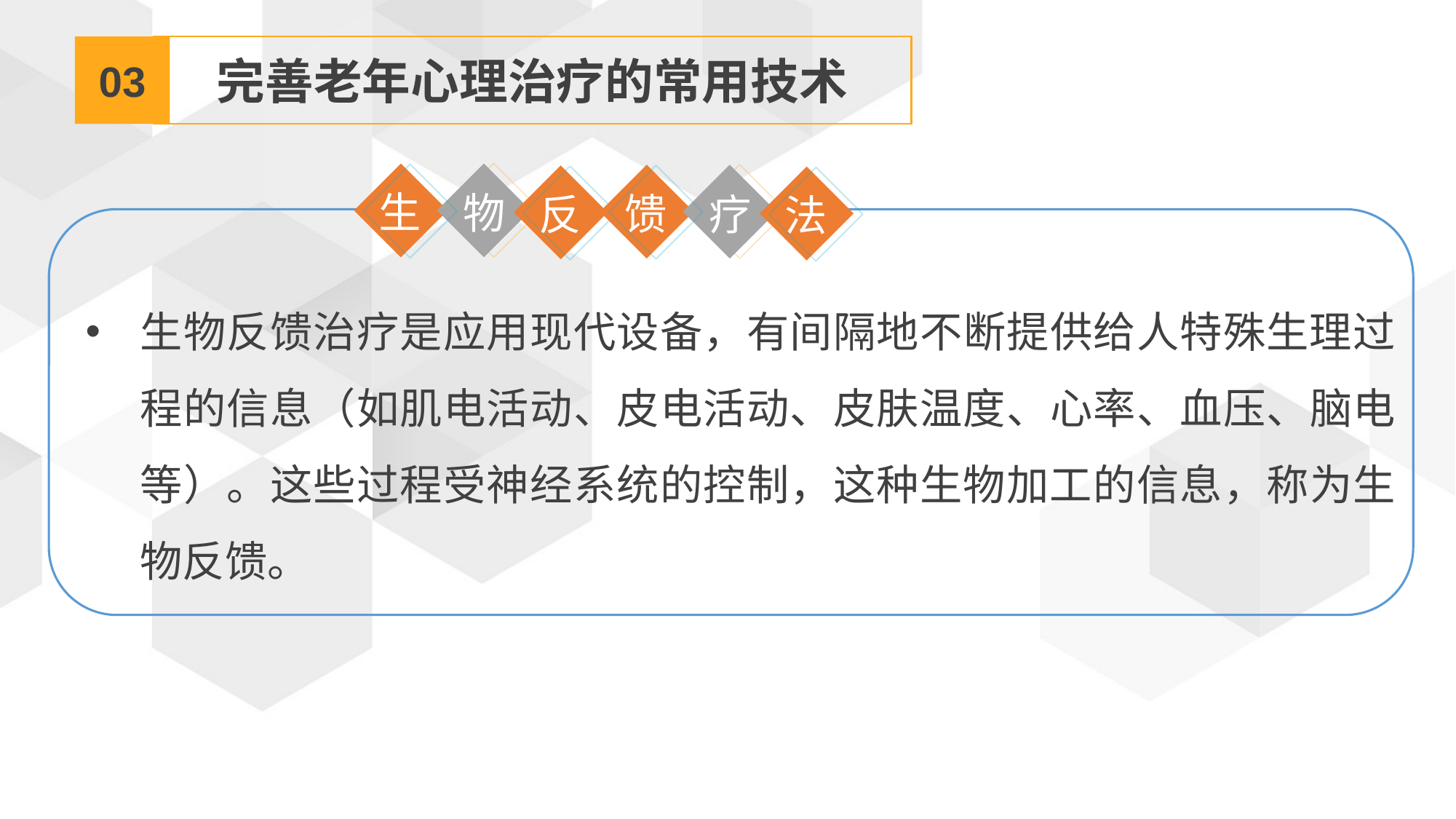

03
完善老年心理治疗的常用技术

生

物

馈

疗

反

法

生物反馈治疗是应用现代设备，有间隔地不断提供给人特殊生理过程的信息（如肌电活动、皮电活动、皮肤温度、心率、血压、脑电等）。这些过程受神经系统的控制，这种生物加工的信息，称为生物反馈。